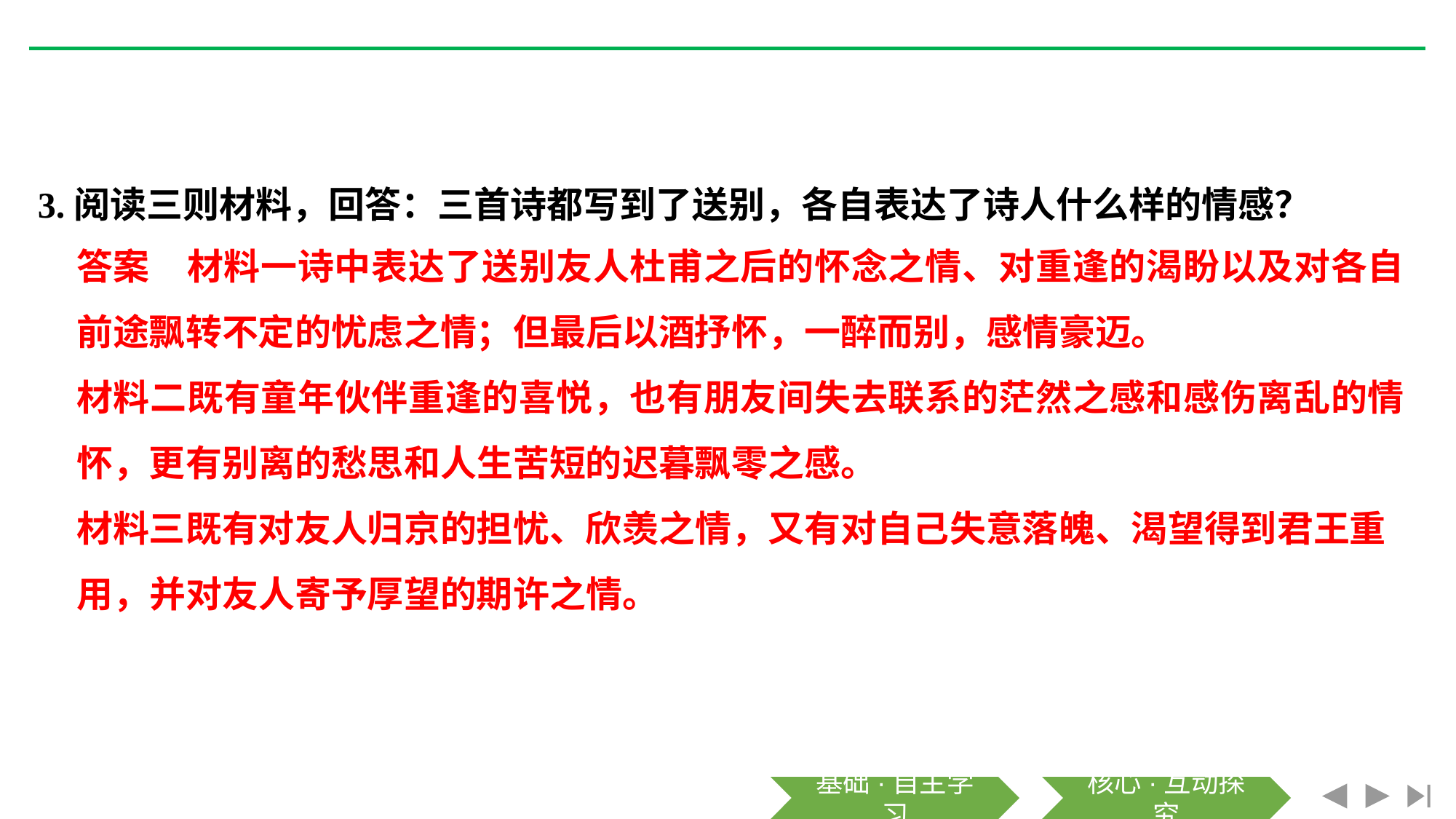

3.阅读三则材料，回答：三首诗都写到了送别，各自表达了诗人什么样的情感？
答案　材料一诗中表达了送别友人杜甫之后的怀念之情、对重逢的渴盼以及对各自前途飘转不定的忧虑之情；但最后以酒抒怀，一醉而别，感情豪迈。
材料二既有童年伙伴重逢的喜悦，也有朋友间失去联系的茫然之感和感伤离乱的情怀，更有别离的愁思和人生苦短的迟暮飘零之感。
材料三既有对友人归京的担忧、欣羡之情，又有对自己失意落魄、渴望得到君王重用，并对友人寄予厚望的期许之情。